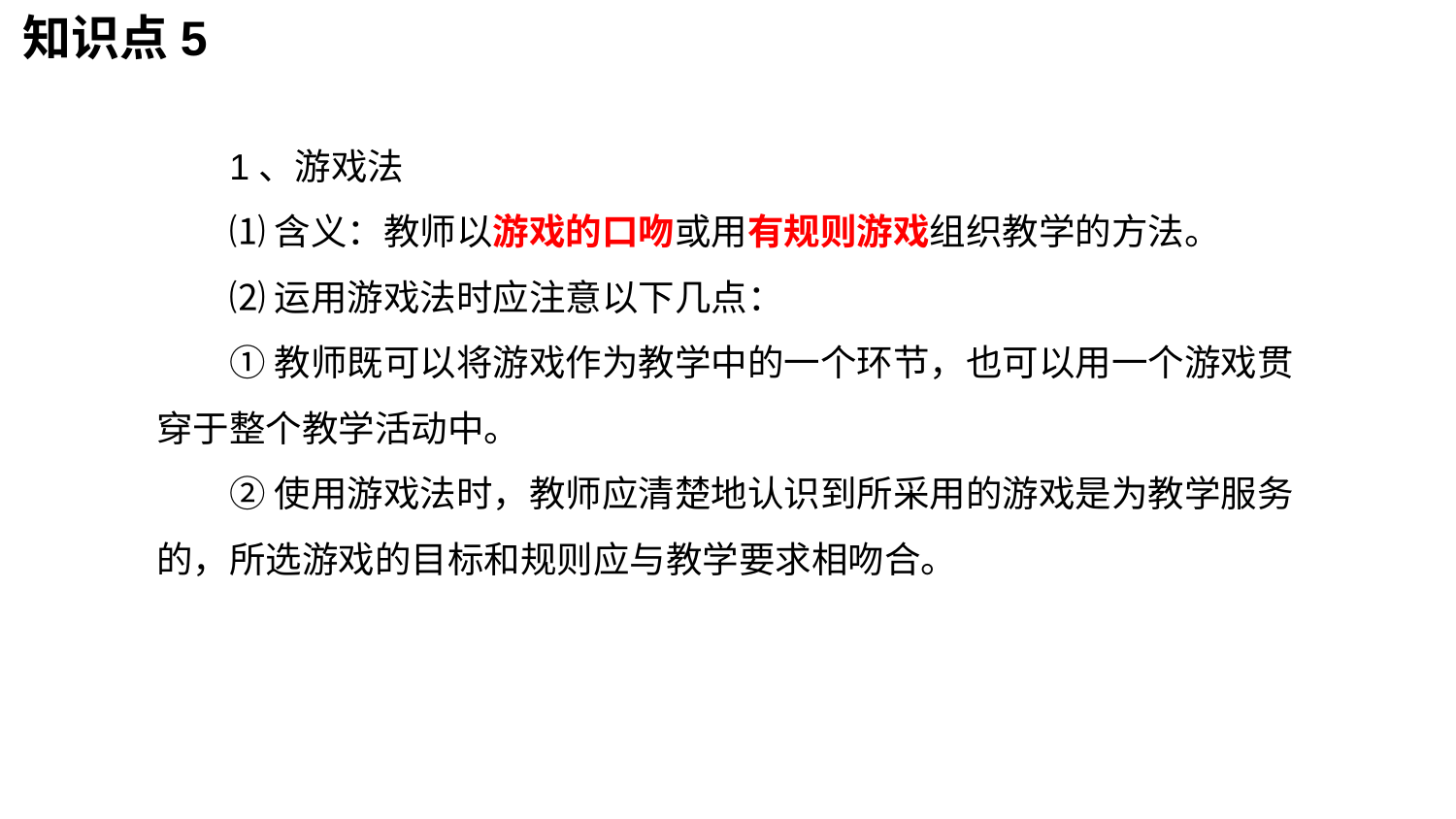

知识点5

1、游戏法
⑴含义：教师以游戏的口吻或用有规则游戏组织教学的方法。
⑵运用游戏法时应注意以下几点：
①教师既可以将游戏作为教学中的一个环节，也可以用一个游戏贯穿于整个教学活动中。
②使用游戏法时，教师应清楚地认识到所采用的游戏是为教学服务的，所选游戏的目标和规则应与教学要求相吻合。